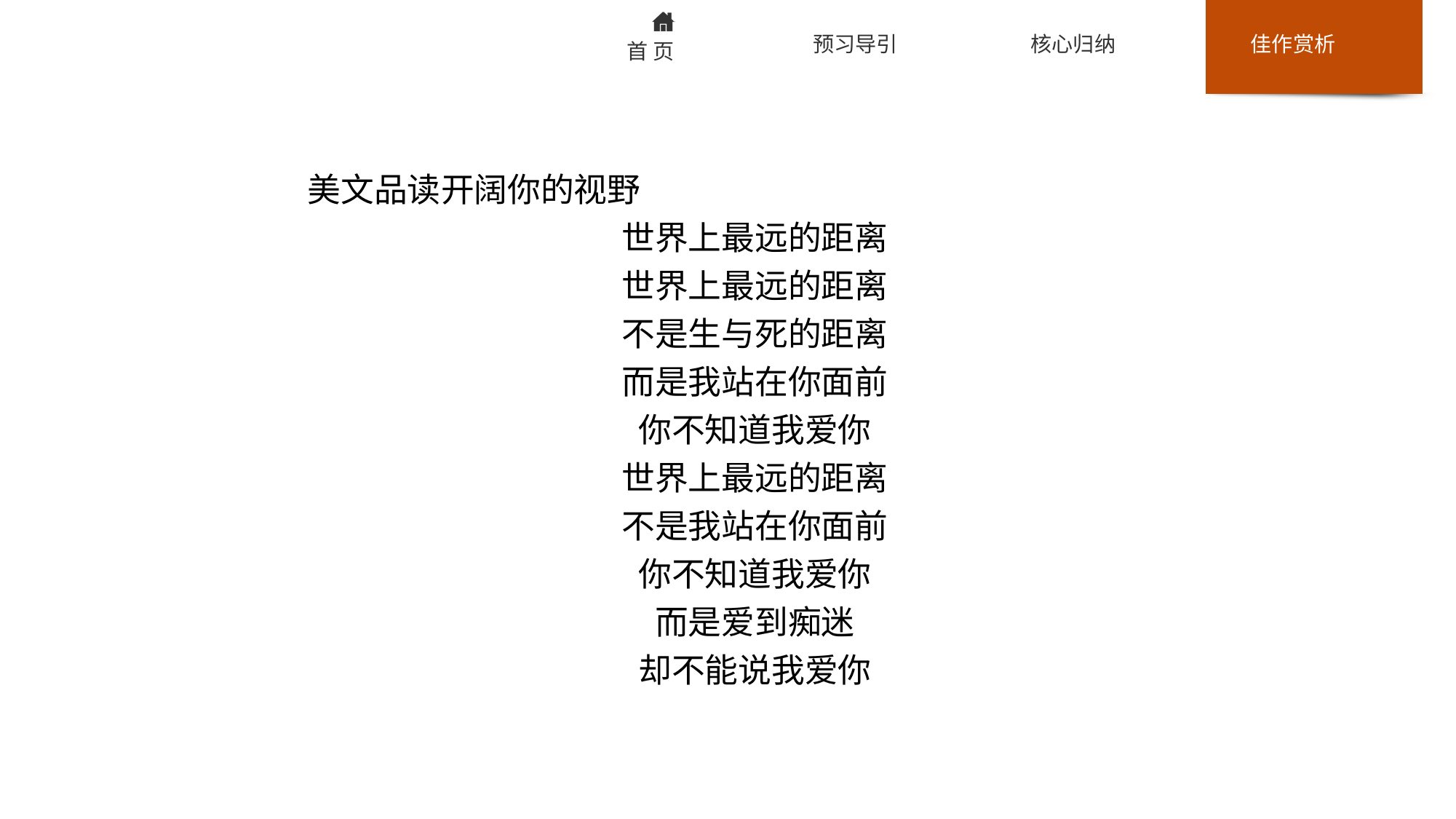

美文品读开阔你的视野
世界上最远的距离
世界上最远的距离
不是生与死的距离
而是我站在你面前
你不知道我爱你
世界上最远的距离
不是我站在你面前
你不知道我爱你
而是爱到痴迷
却不能说我爱你